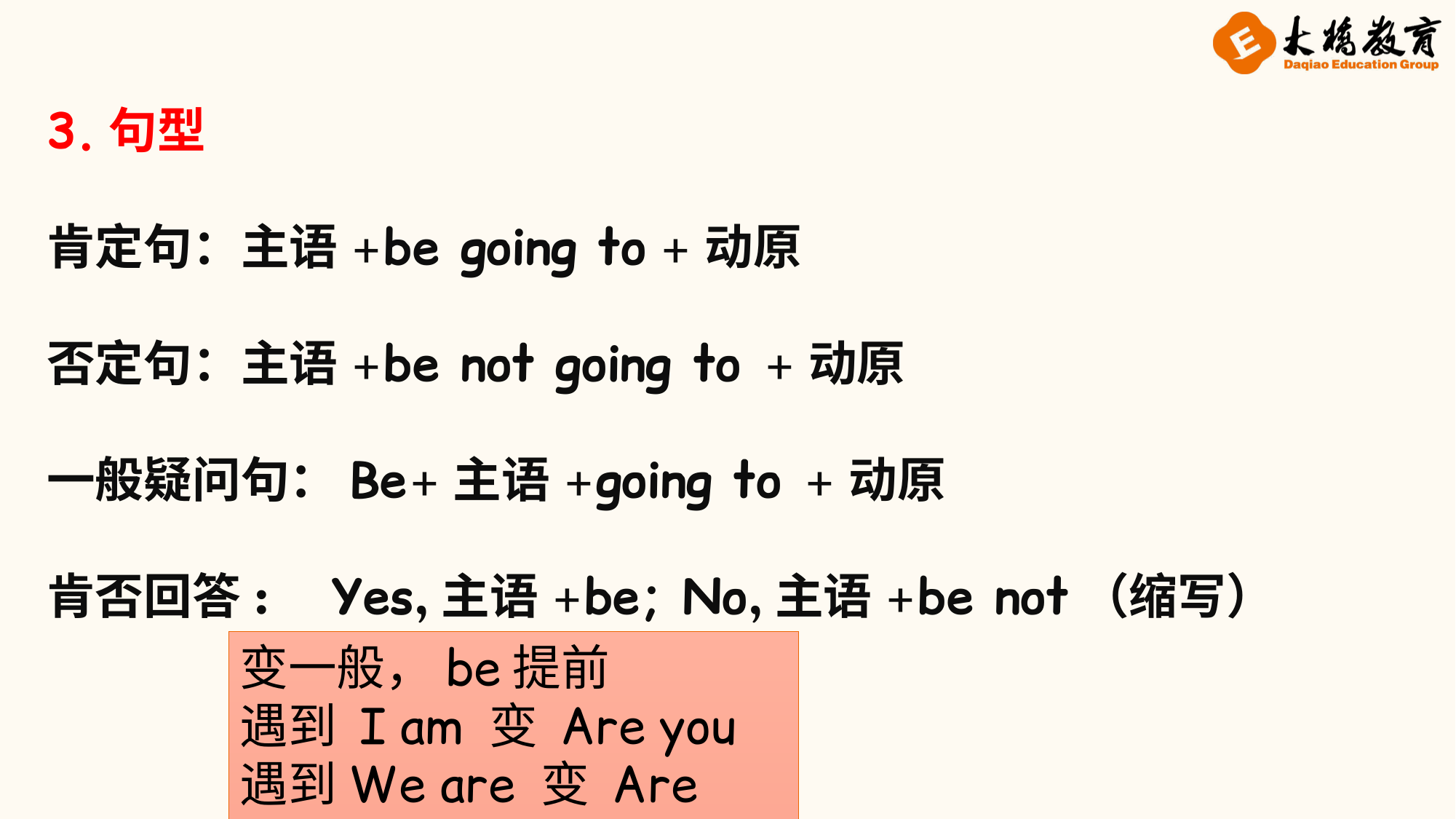

3.句型
肯定句：主语+be going to +动原
否定句：主语+be not going to +动原
一般疑问句：Be+主语+going to +动原
肯否回答:     Yes,主语+be; No,主语+be not（缩写）
变一般，be提前
遇到 I am 变 Are you
遇到We are 变 Are you